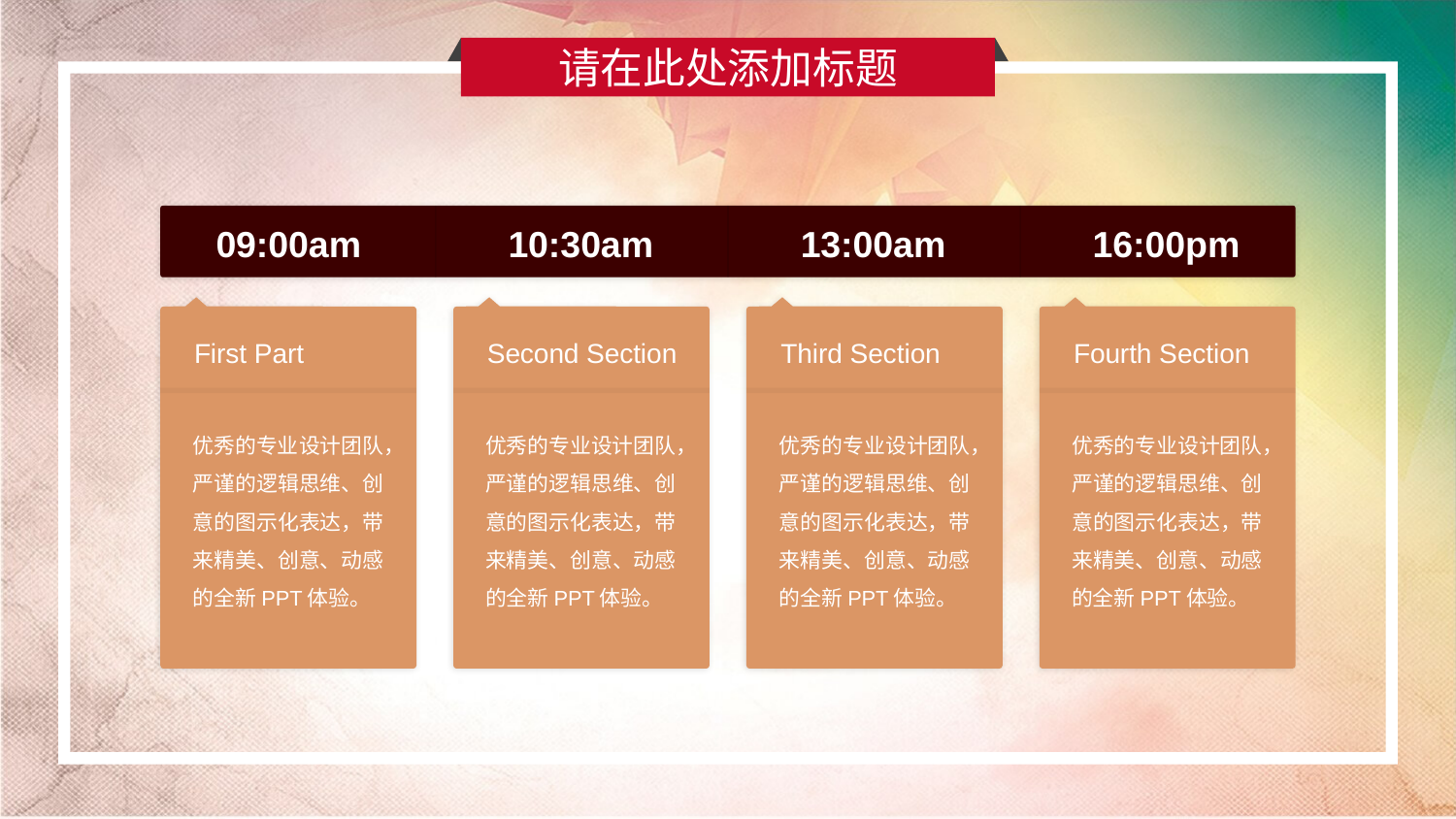

请在此处添加标题

09:00am
10:30am
13:00am
16:00pm

First Part
Second Section
Third Section
Fourth Section

优秀的专业设计团队，严谨的逻辑思维、创意的图示化表达，带来精美、创意、动感的全新PPT体验。
优秀的专业设计团队，严谨的逻辑思维、创意的图示化表达，带来精美、创意、动感的全新PPT体验。
优秀的专业设计团队，严谨的逻辑思维、创意的图示化表达，带来精美、创意、动感的全新PPT体验。
优秀的专业设计团队，严谨的逻辑思维、创意的图示化表达，带来精美、创意、动感的全新PPT体验。